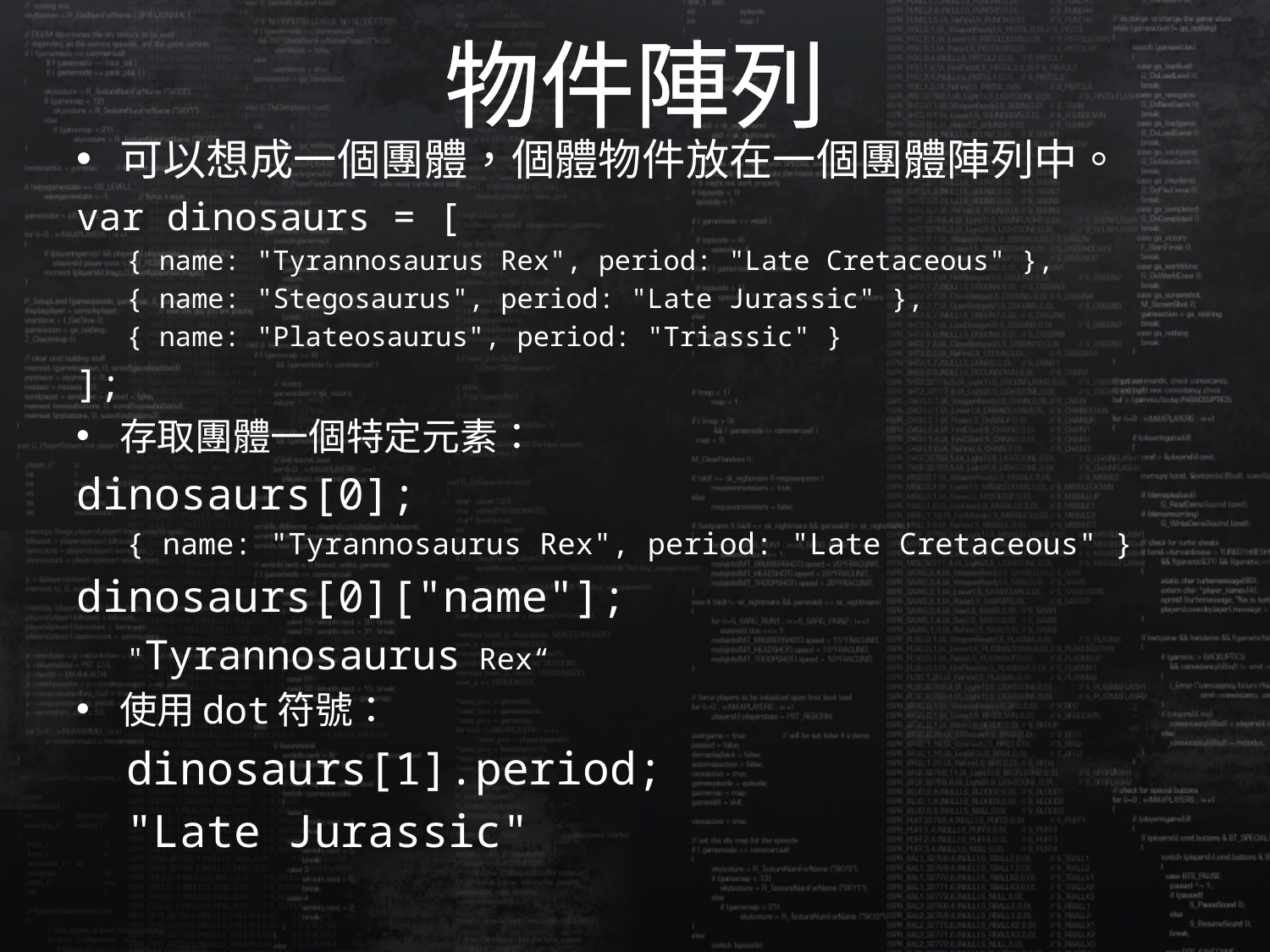

# 物件陣列
可以想成一個團體，個體物件放在一個團體陣列中。
var dinosaurs = [
{ name: "Tyrannosaurus Rex", period: "Late Cretaceous" },
{ name: "Stegosaurus", period: "Late Jurassic" },
{ name: "Plateosaurus", period: "Triassic" }
];
存取團體一個特定元素：
dinosaurs[0];
{ name: "Tyrannosaurus Rex", period: "Late Cretaceous" }
dinosaurs[0]["name"];
"Tyrannosaurus Rex“
使用dot符號：
dinosaurs[1].period;
"Late Jurassic"